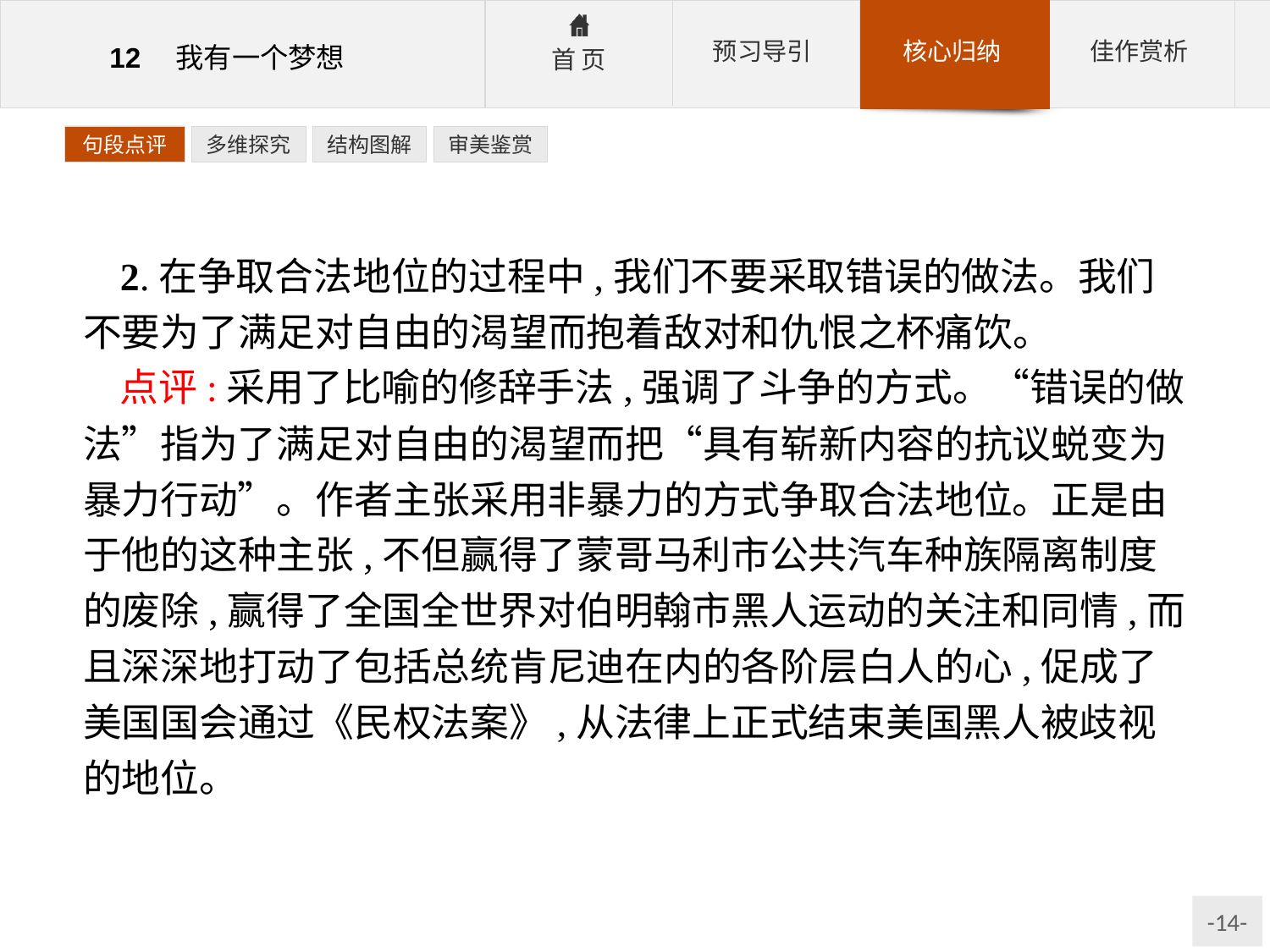

句段点评
多维探究
结构图解
审美鉴赏
2.在争取合法地位的过程中,我们不要采取错误的做法。我们不要为了满足对自由的渴望而抱着敌对和仇恨之杯痛饮。
点评:采用了比喻的修辞手法,强调了斗争的方式。“错误的做法”指为了满足对自由的渴望而把“具有崭新内容的抗议蜕变为暴力行动”。作者主张采用非暴力的方式争取合法地位。正是由于他的这种主张,不但赢得了蒙哥马利市公共汽车种族隔离制度的废除,赢得了全国全世界对伯明翰市黑人运动的关注和同情,而且深深地打动了包括总统肯尼迪在内的各阶层白人的心,促成了美国国会通过《民权法案》,从法律上正式结束美国黑人被歧视的地位。